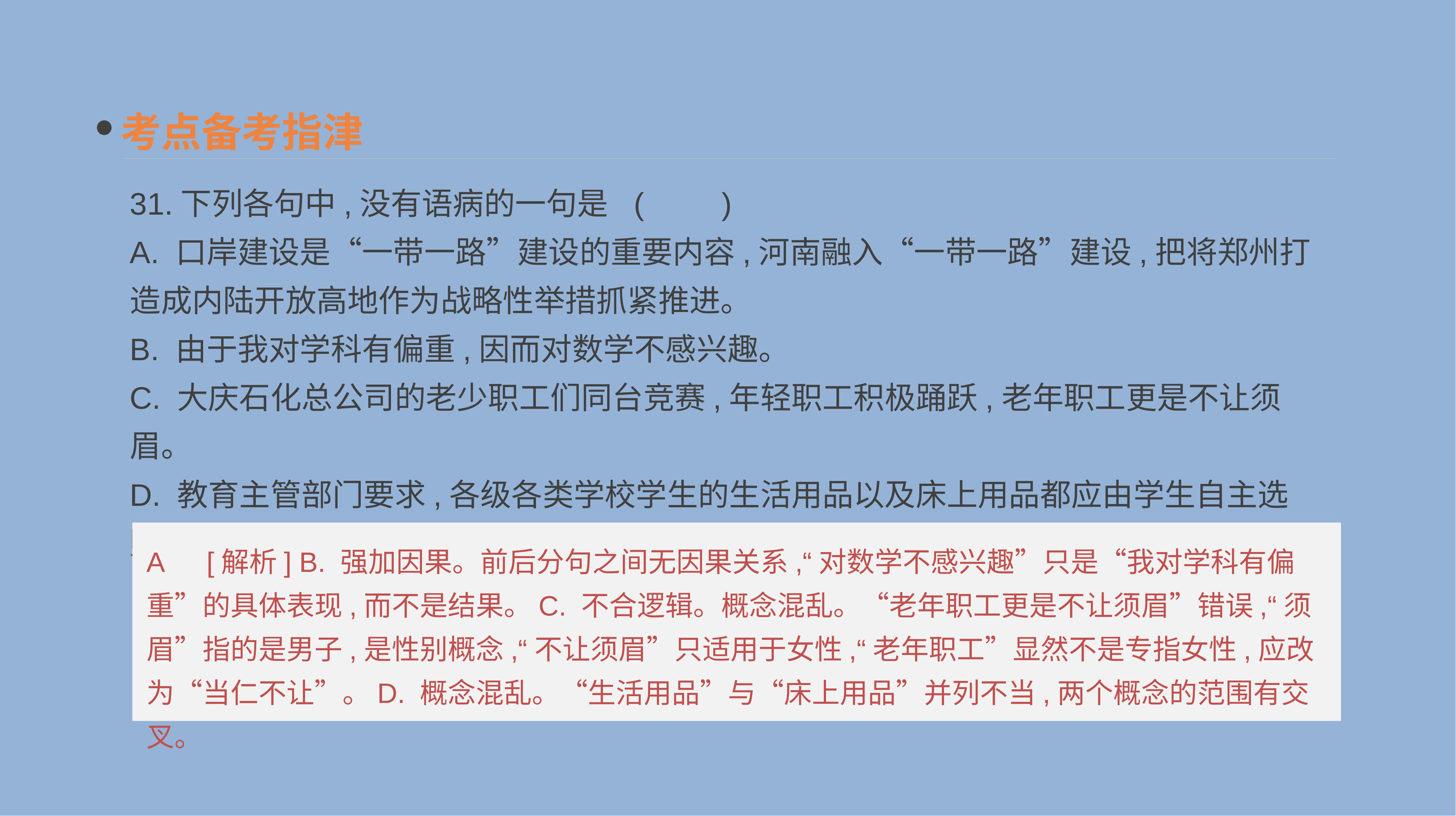

考点备考指津

31.下列各句中,没有语病的一句是	(　　)
A. 口岸建设是“一带一路”建设的重要内容,河南融入“一带一路”建设,把将郑州打造成内陆开放高地作为战略性举措抓紧推进。
B. 由于我对学科有偏重,因而对数学不感兴趣。
C. 大庆石化总公司的老少职工们同台竞赛,年轻职工积极踊跃,老年职工更是不让须眉。
D. 教育主管部门要求,各级各类学校学生的生活用品以及床上用品都应由学生自主选购,不得统一配备。

A　[解析] B. 强加因果。前后分句之间无因果关系,“对数学不感兴趣”只是“我对学科有偏重”的具体表现,而不是结果。C. 不合逻辑。概念混乱。“老年职工更是不让须眉”错误,“须眉”指的是男子,是性别概念,“不让须眉”只适用于女性,“老年职工”显然不是专指女性,应改为“当仁不让”。D. 概念混乱。“生活用品”与“床上用品”并列不当,两个概念的范围有交叉。